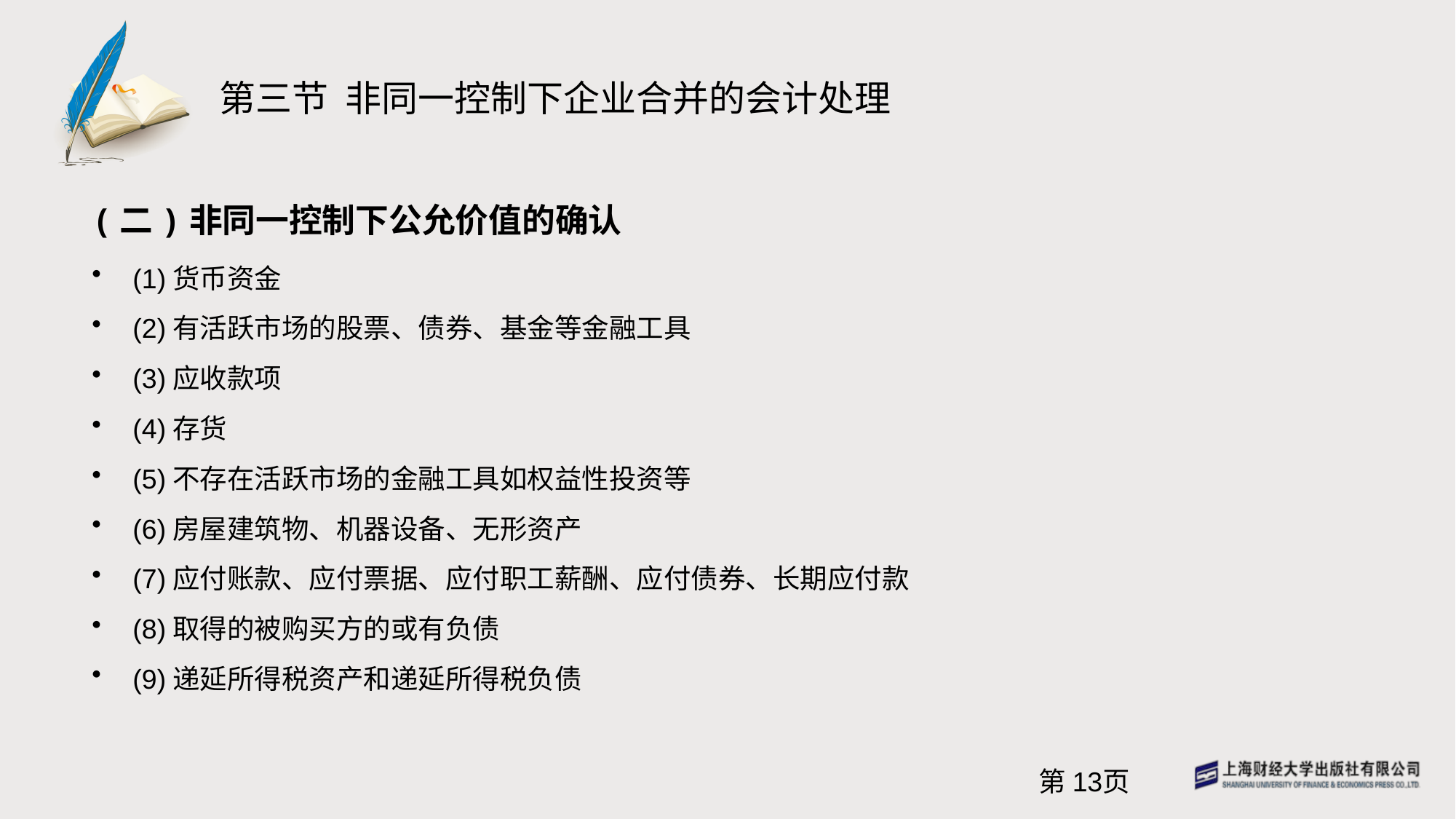

# 第三节  非同一控制下企业合并的会计处理
(二)非同一控制下公允价值的确认
(1)货币资金
(2)有活跃市场的股票、债券、基金等金融工具
(3)应收款项
(4)存货
(5)不存在活跃市场的金融工具如权益性投资等
(6)房屋建筑物、机器设备、无形资产
(7)应付账款、应付票据、应付职工薪酬、应付债券、长期应付款
(8)取得的被购买方的或有负债
(9)递延所得税资产和递延所得税负债

13